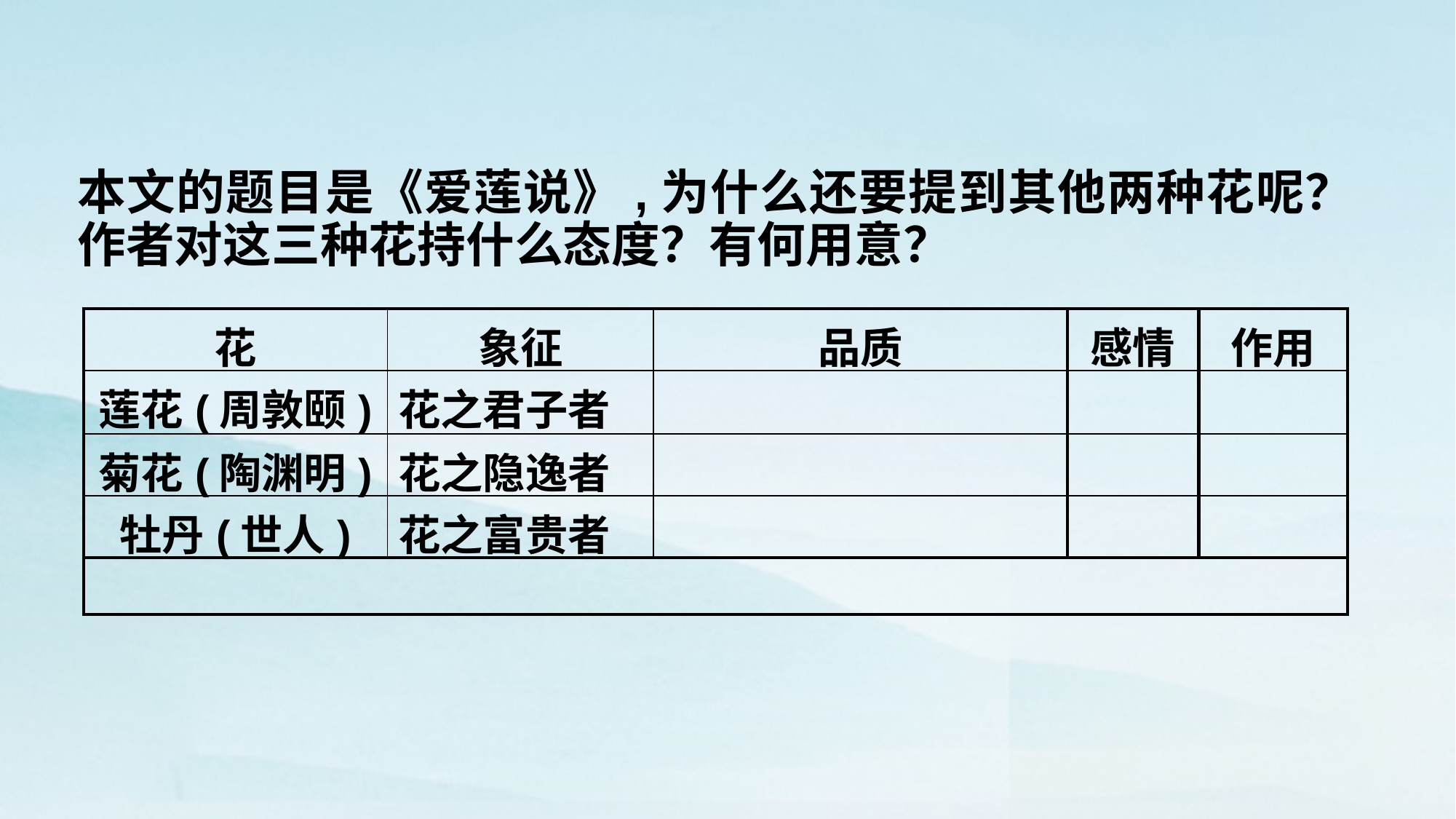

本文的题目是《爱莲说》,为什么还要提到其他两种花呢？作者对这三种花持什么态度？有何用意？
| 花 | 象征 | 品质 | 感情 | 作用 |
| --- | --- | --- | --- | --- |
| 莲花(周敦颐) | 花之君子者 |  |  |  |
| 菊花(陶渊明) | 花之隐逸者 |  |  |  |
| 牡丹(世人) | 花之富贵者 |  |  |  |
|  |  |  |  |  |